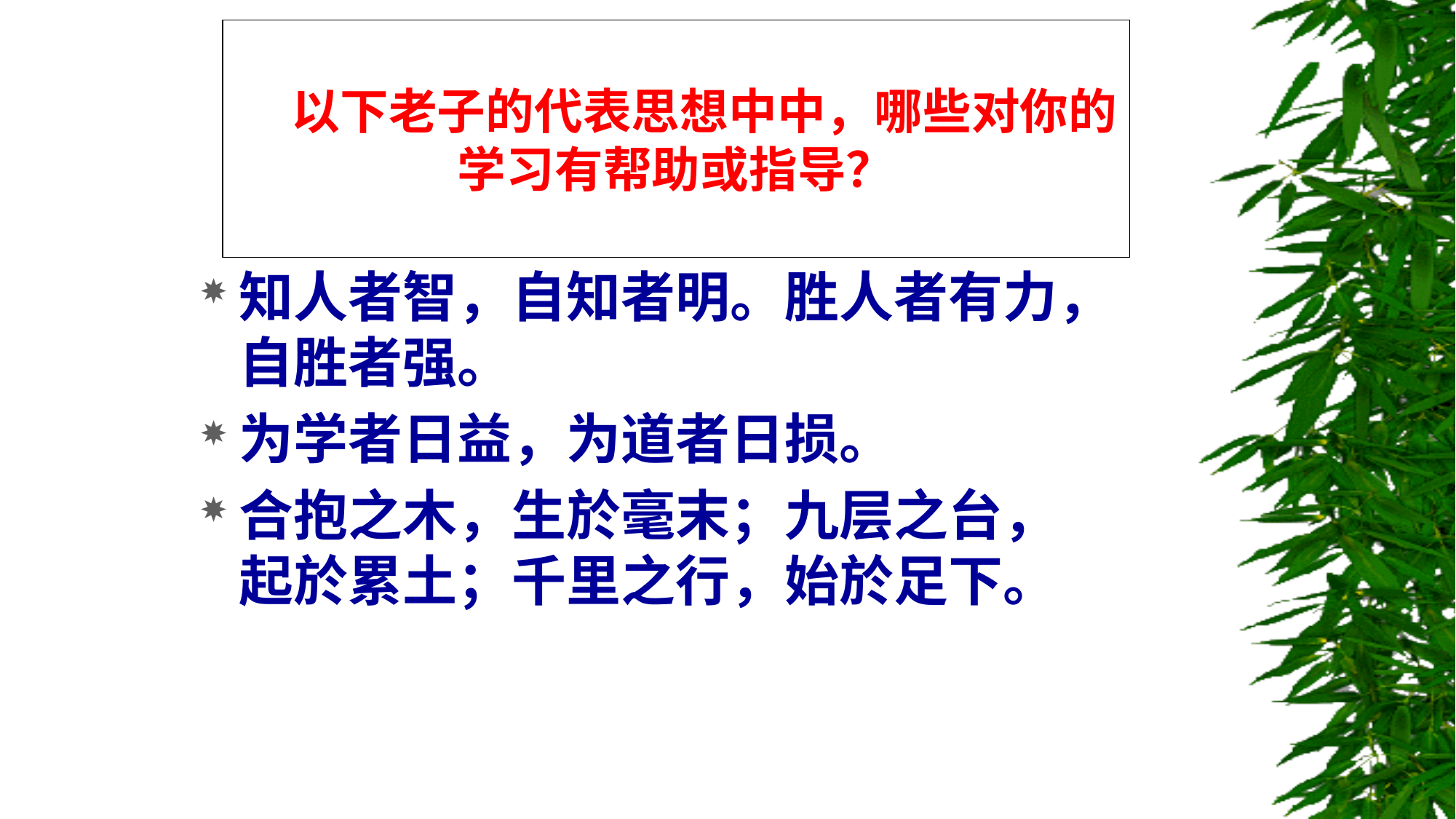

# 以下老子的代表思想中中，哪些对你的学习有帮助或指导？
知人者智，自知者明。胜人者有力，自胜者强。
为学者日益，为道者日损。
合抱之木，生於毫末；九层之台，起於累土；千里之行，始於足下。